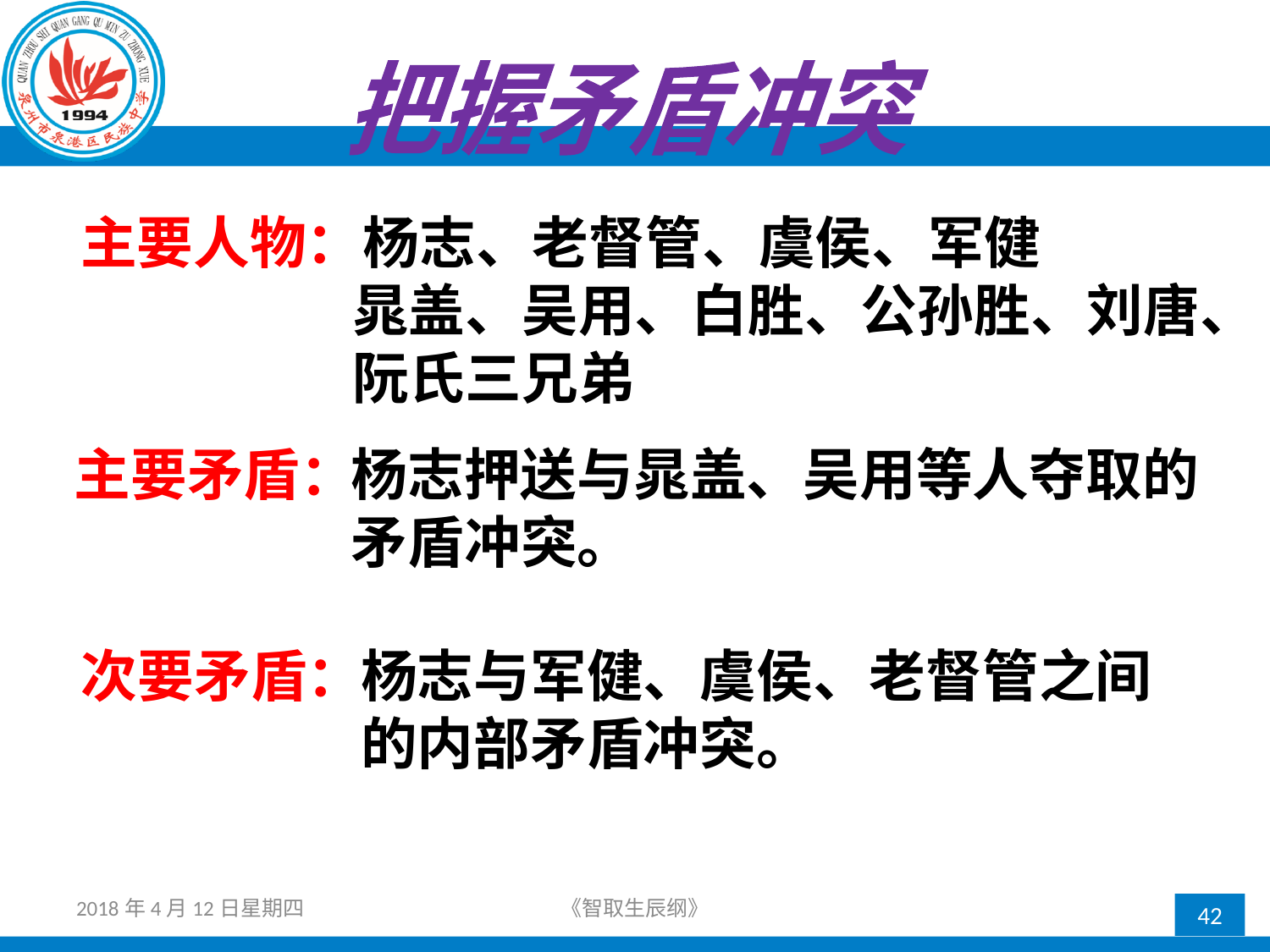

把握矛盾冲突
主要人物：杨志、老督管、虞侯、军健
                    晁盖、吴用、白胜、公孙胜、刘唐、
                    阮氏三兄弟
主要矛盾：
杨志押送与晁盖、吴用等人夺取的
矛盾冲突。
次要矛盾：
杨志与军健、虞侯、老督管之间
的内部矛盾冲突。
2018年4月12日星期四
《智取生辰纲》